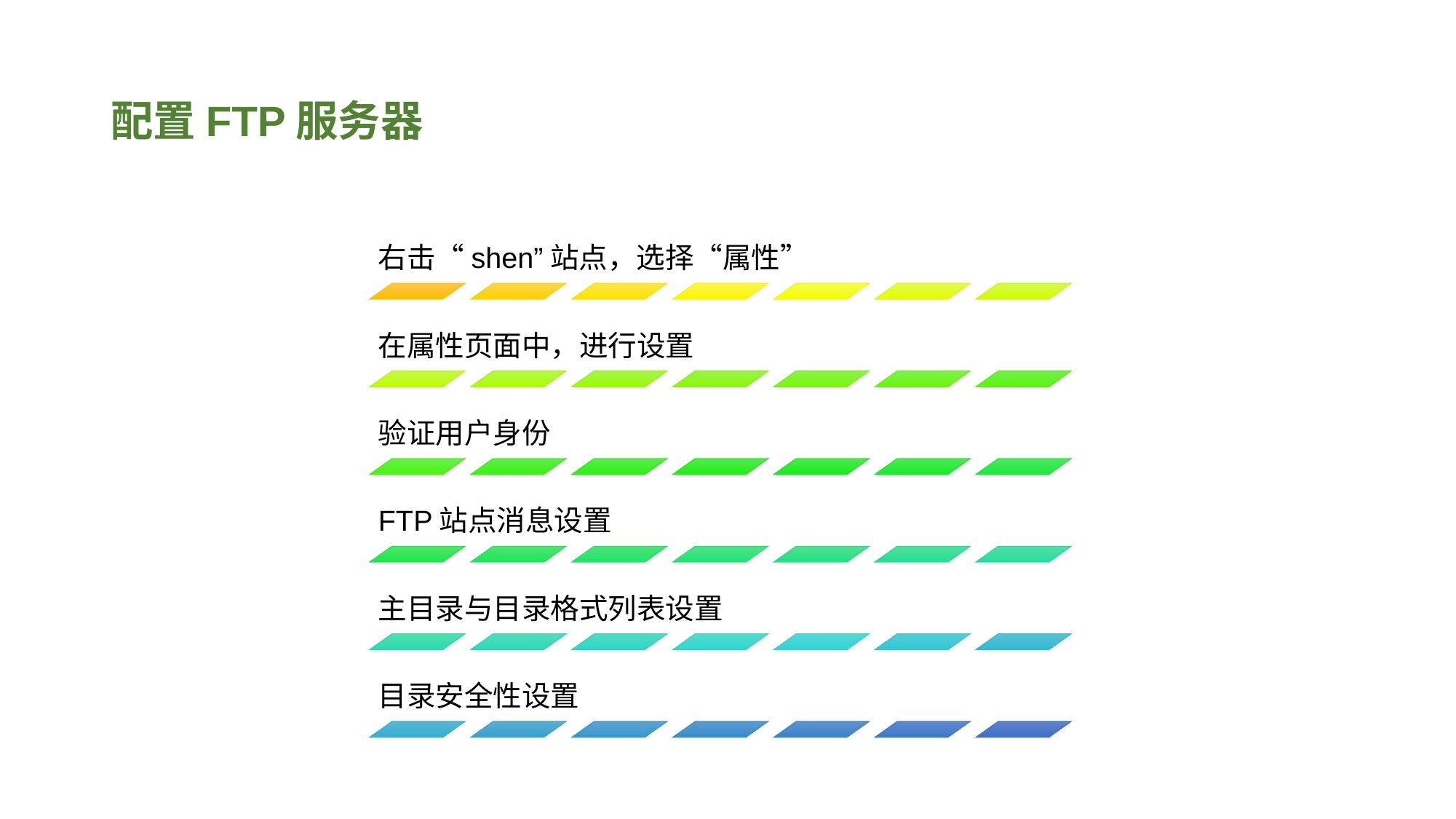

# 配置FTP服务器
右击“shen”站点，选择“属性”
在属性页面中，进行设置
验证用户身份
FTP站点消息设置
主目录与目录格式列表设置
目录安全性设置